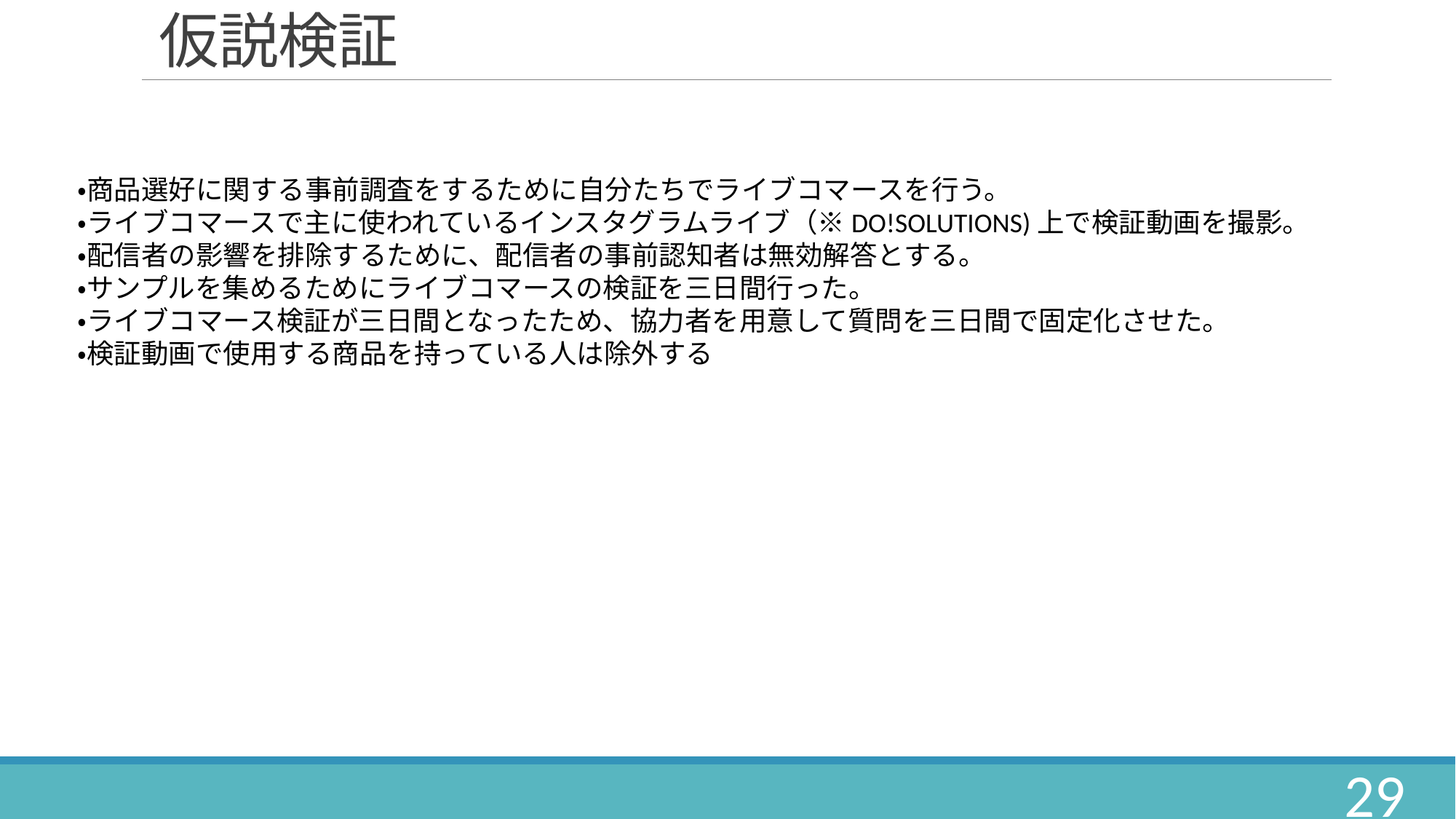

仮説検証
・商品選好に関する事前調査をするために自分たちでライブコマースを行う。
・ライブコマースで主に使われているインスタグラムライブ（※DO!SOLUTIONS)上で検証動画を撮影。
・配信者の影響を排除するために、配信者の事前認知者は無効解答とする。
・サンプルを集めるためにライブコマースの検証を三日間行った。
・ライブコマース検証が三日間となったため、協力者を用意して質問を三日間で固定化させた。
・検証動画で使用する商品を持っている人は除外する

29